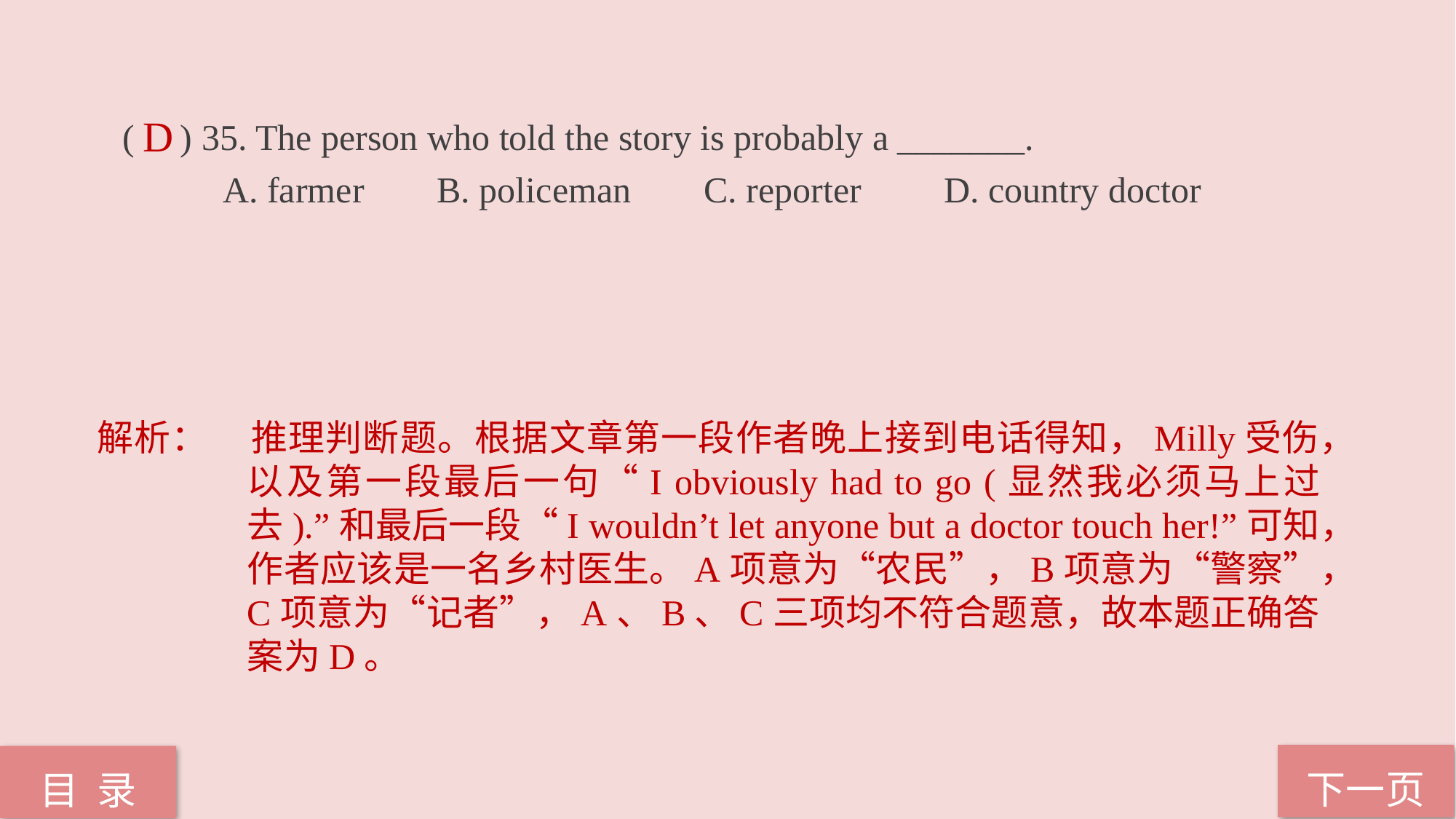

(     ) 35. The person who told the story is probably a _______.
           A. farmer        B. policeman        C. reporter         D. country doctor
D
解析：	推理判断题。根据文章第一段作者晚上接到电话得知，Milly受伤，以及第一段最后一句“I obviously had to go (显然我必须马上过去).”和最后一段“I wouldn’t let anyone but a doctor touch her!”可知，作者应该是一名乡村医生。A项意为“农民”，B项意为“警察”，C项意为“记者”，A、B、C三项均不符合题意，故本题正确答案为D。